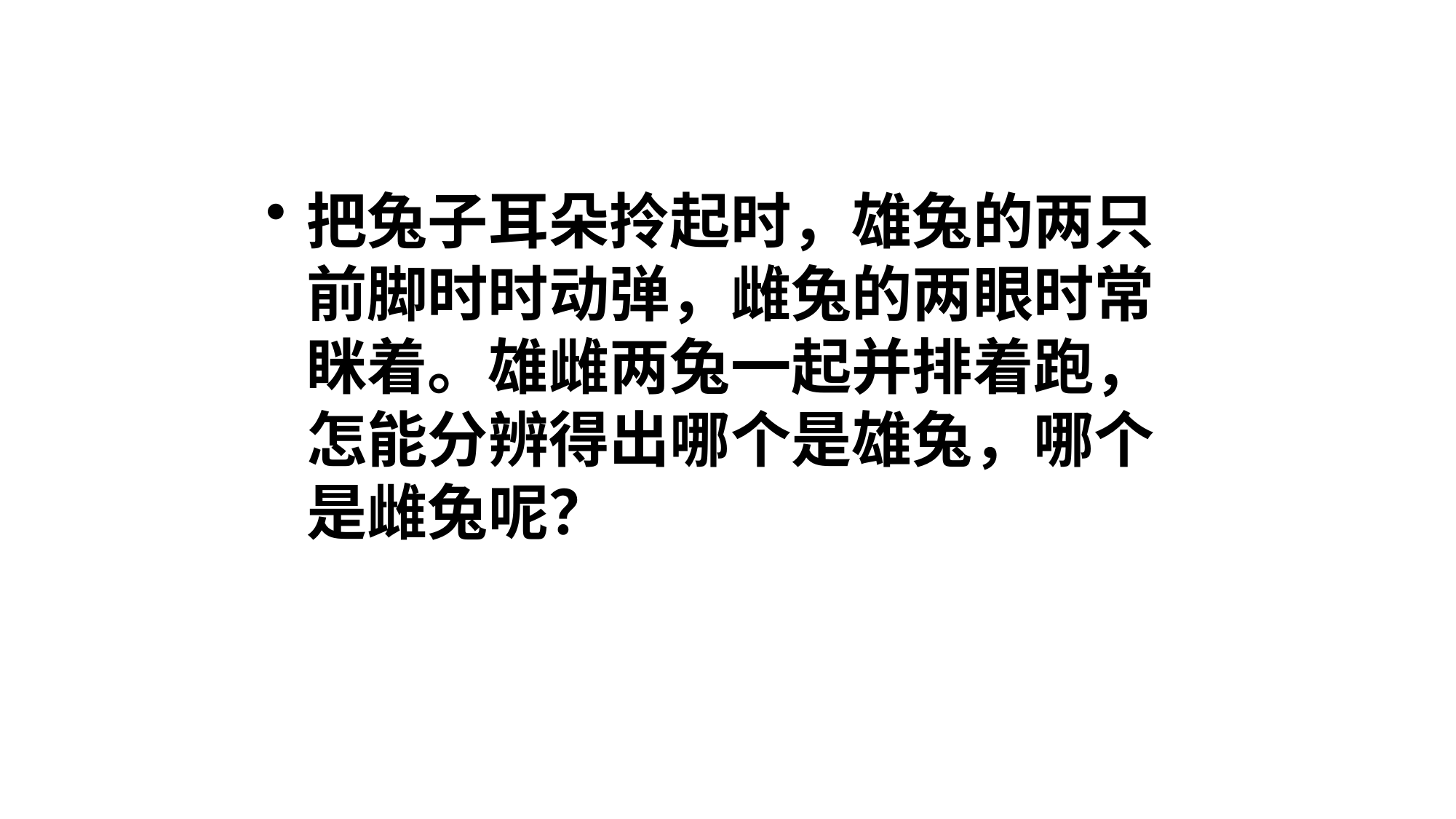

把兔子耳朵拎起时，雄兔的两只前脚时时动弹，雌兔的两眼时常眯着。雄雌两兔一起并排着跑，怎能分辨得出哪个是雄兔，哪个是雌兔呢？